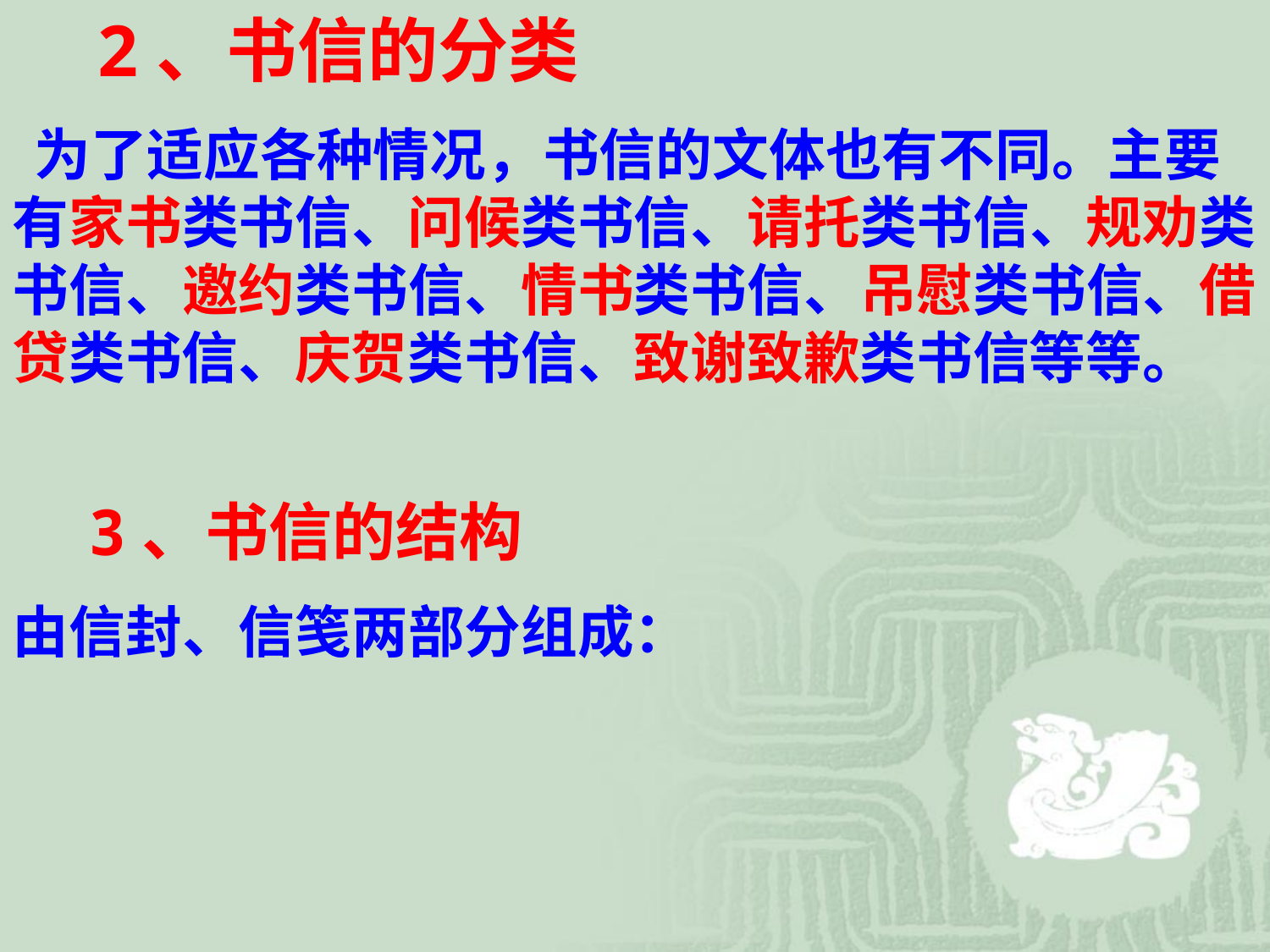

2、书信的分类
  为了适应各种情况，书信的文体也有不同。主要有家书类书信、问候类书信、请托类书信、规劝类书信、邀约类书信、情书类书信、吊慰类书信、借贷类书信、庆贺类书信、致谢致歉类书信等等。
  3、书信的结构
由信封、信笺两部分组成：